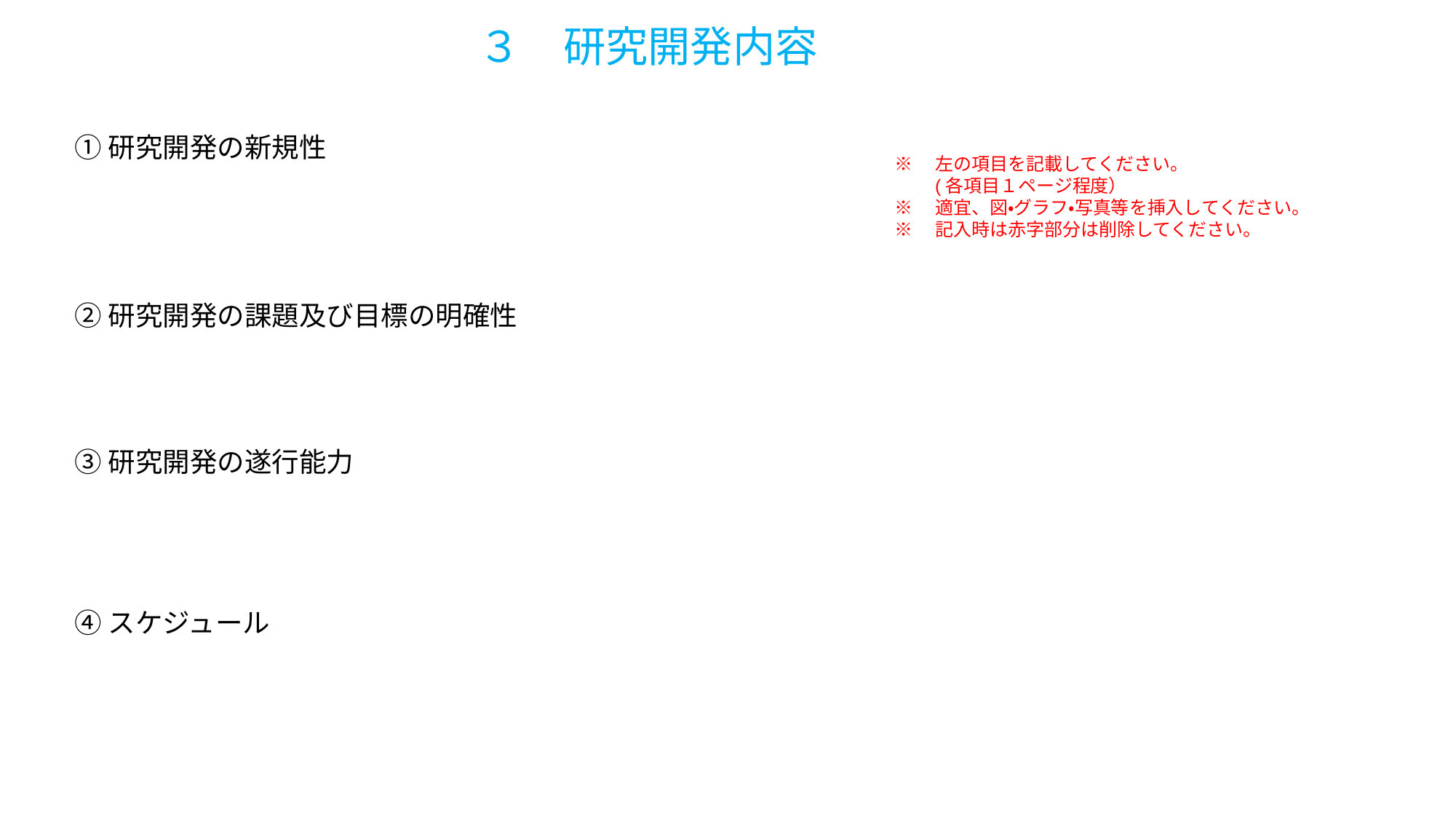

３　研究開発内容
①研究開発の新規性
※　左の項目を記載してください。
　　(各項目１ページ程度）
※　適宜、図・グラフ・写真等を挿入してください。
※　記入時は赤字部分は削除してください。

②研究開発の課題及び目標の明確性
③研究開発の遂行能力
④スケジュール